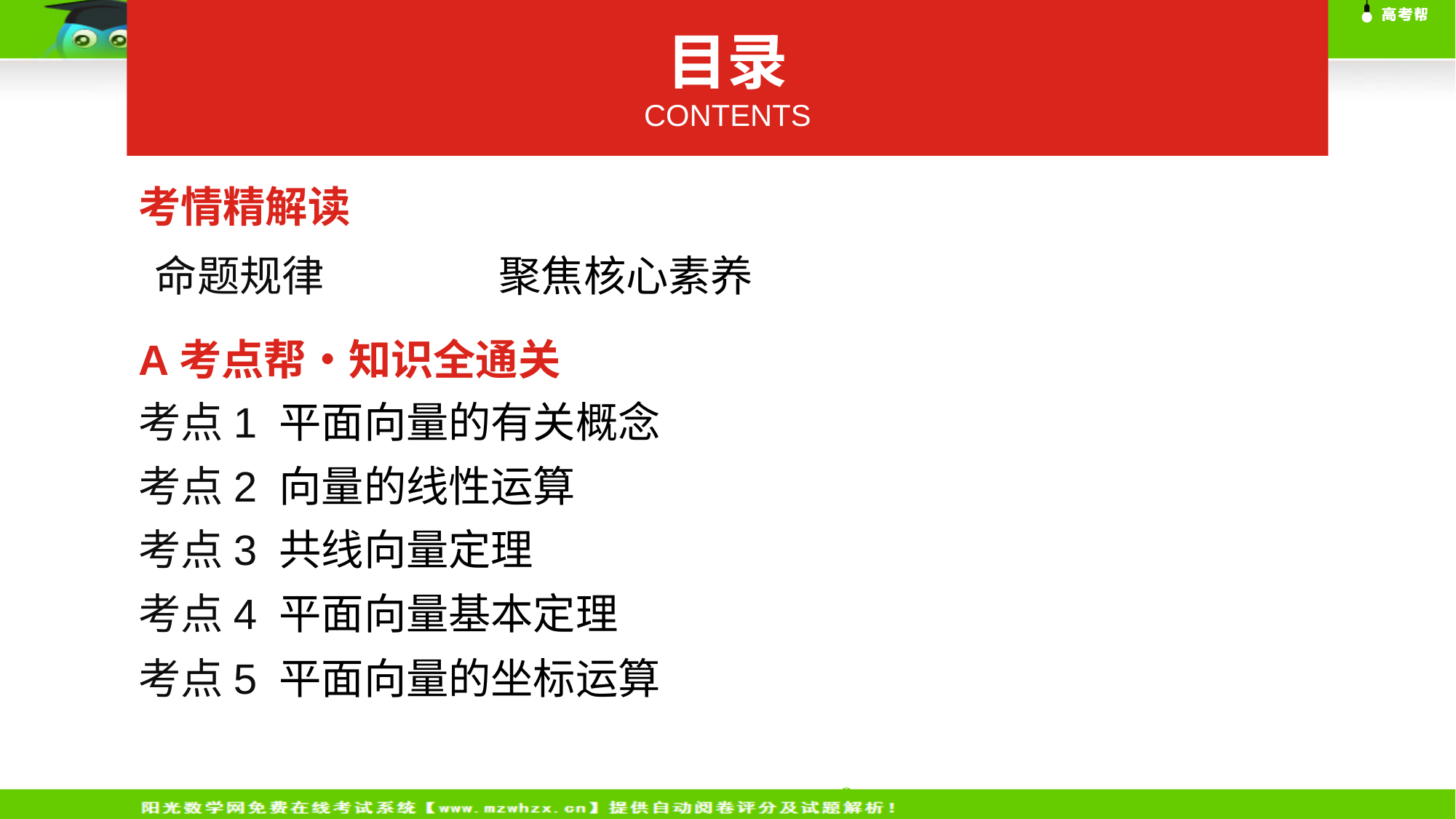

目录
CONTENTS
考情精解读
命题规律
聚焦核心素养
A考点帮•知识全通关
考点1 平面向量的有关概念
考点2 向量的线性运算
考点3 共线向量定理
考点4 平面向量基本定理
考点5 平面向量的坐标运算